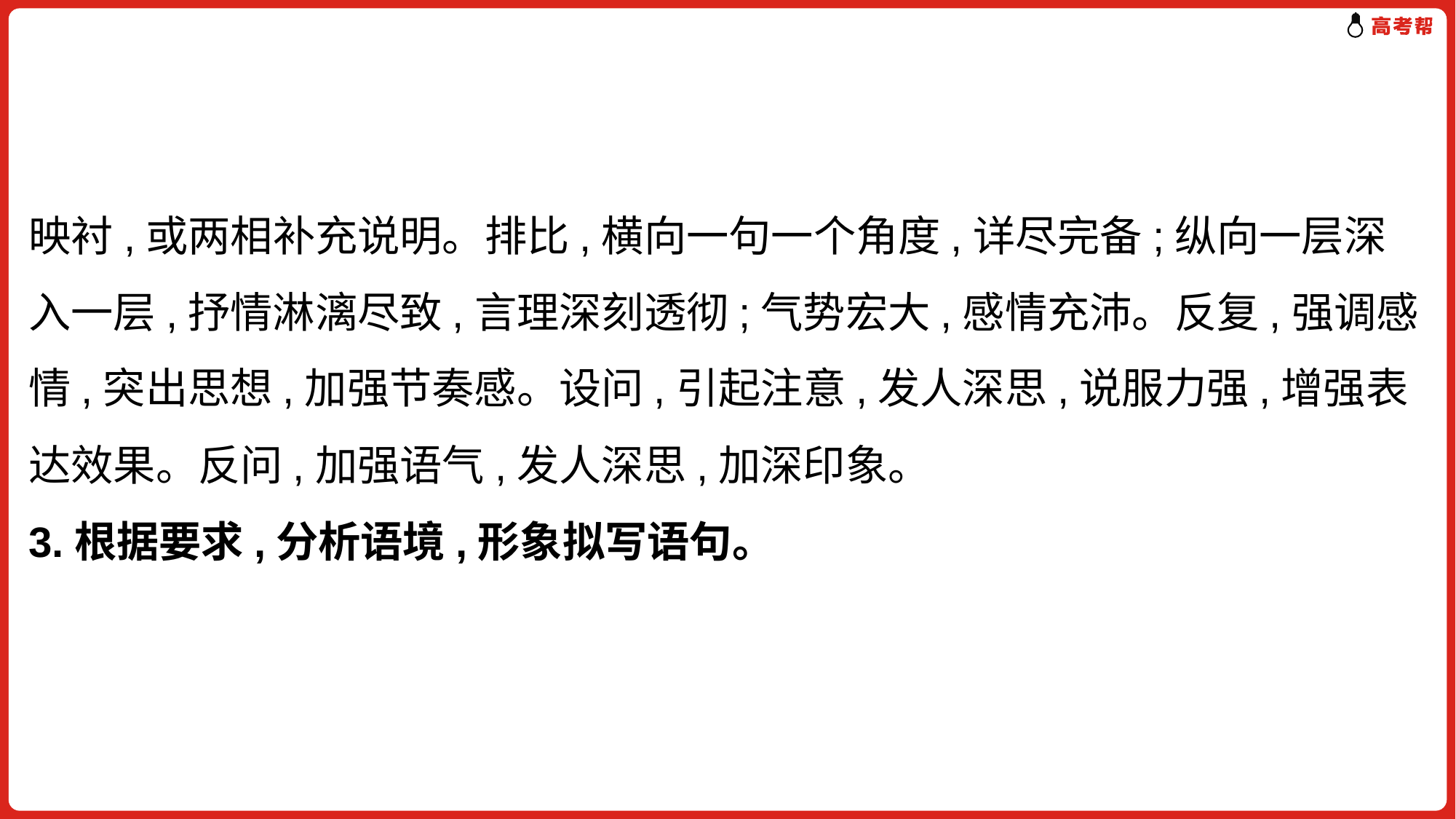

映衬,或两相补充说明。排比,横向一句一个角度,详尽完备;纵向一层深入一层,抒情淋漓尽致,言理深刻透彻;气势宏大,感情充沛。反复,强调感情,突出思想,加强节奏感。设问,引起注意,发人深思,说服力强,增强表达效果。反问,加强语气,发人深思,加深印象。
3.根据要求,分析语境,形象拟写语句。